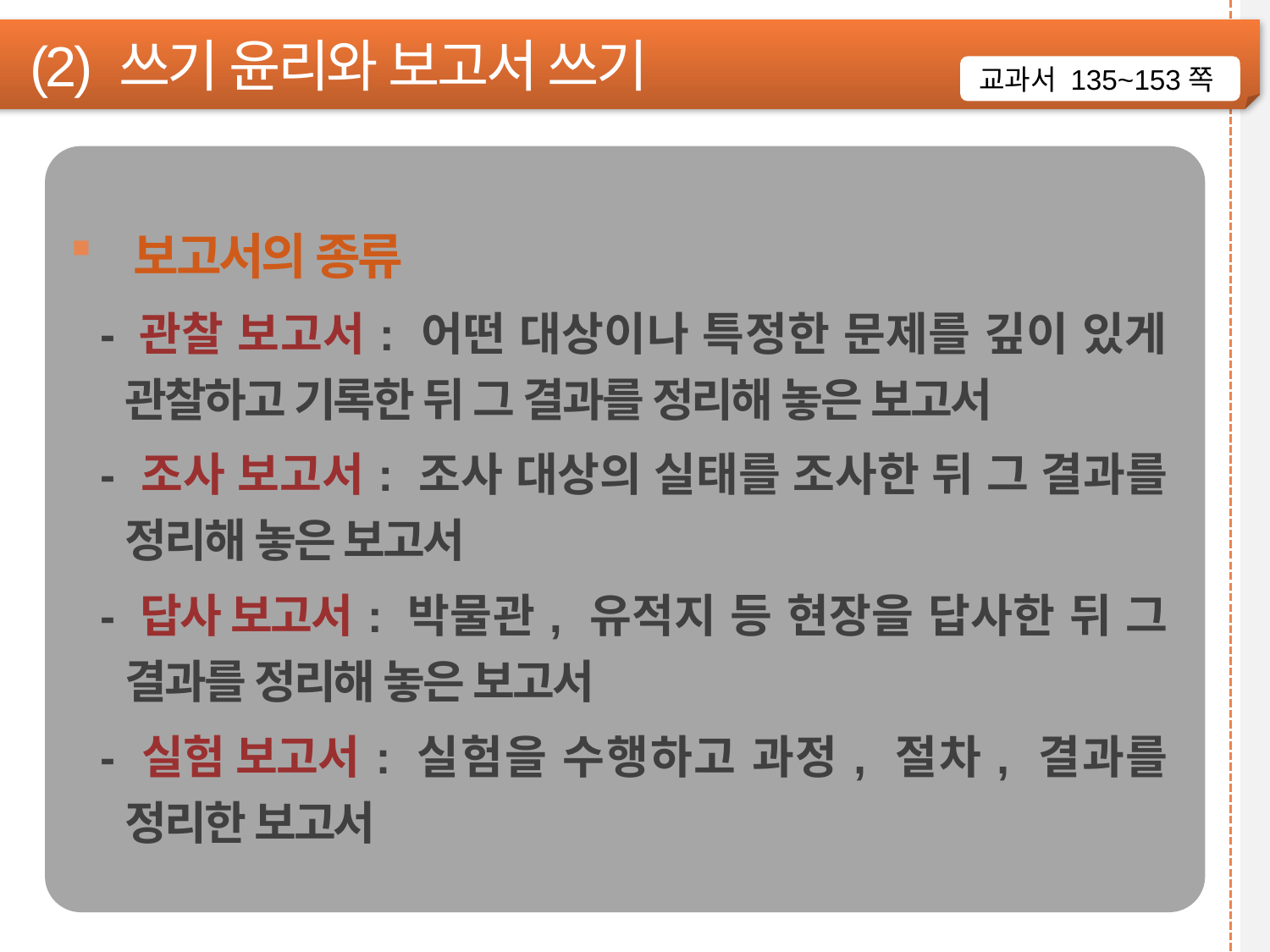

(2) 쓰기 윤리와 보고서 쓰기
교과서 135~153쪽

보고서의 종류
- 관찰 보고서: 어떤 대상이나 특정한 문제를 깊이 있게 관찰하고 기록한 뒤 그 결과를 정리해 놓은 보고서
- 조사 보고서: 조사 대상의 실태를 조사한 뒤 그 결과를 정리해 놓은 보고서
- 답사 보고서: 박물관, 유적지 등 현장을 답사한 뒤 그 결과를 정리해 놓은 보고서
- 실험 보고서: 실험을 수행하고 과정, 절차, 결과를 정리한 보고서